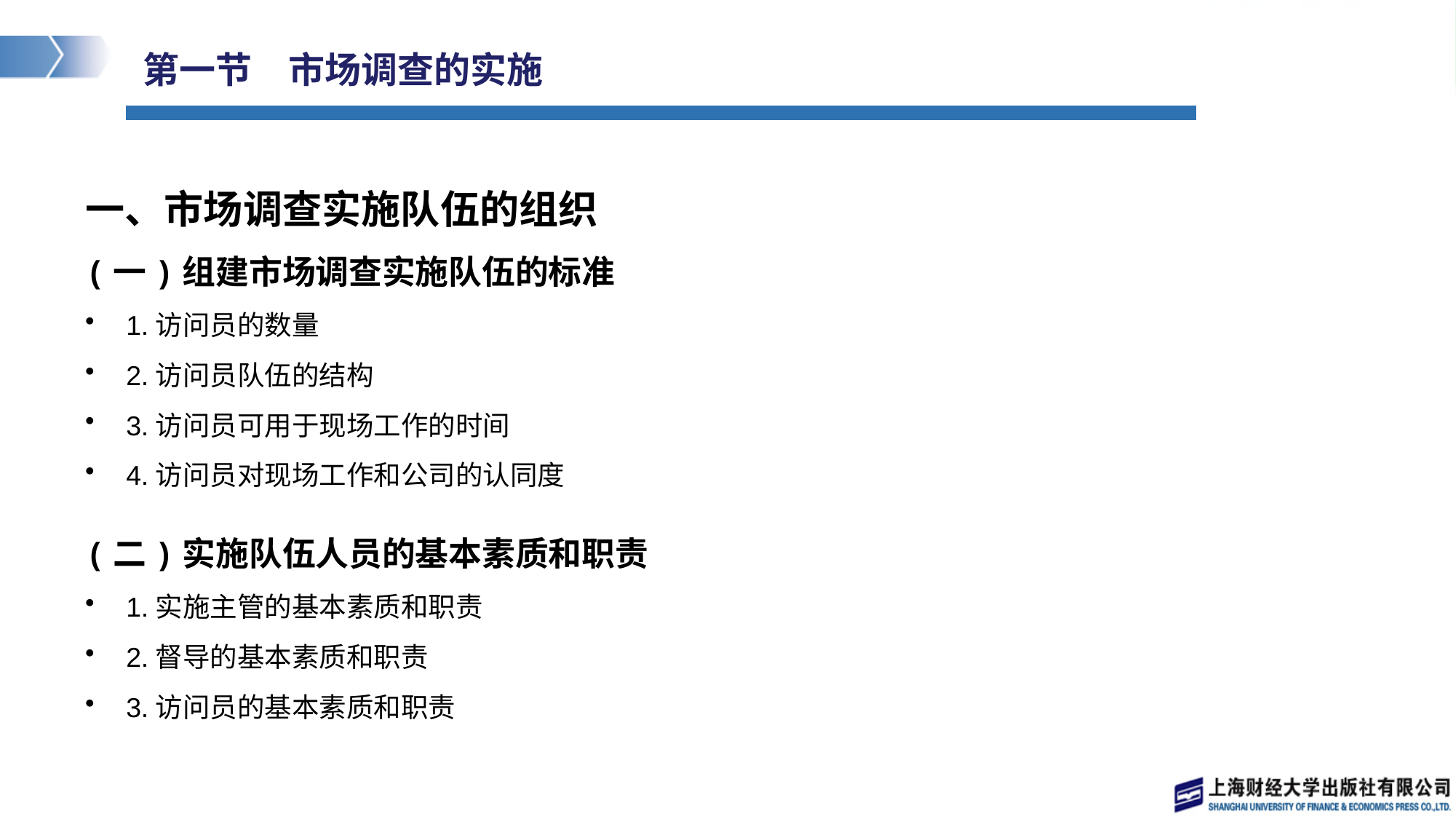

# 第一节　市场调查的实施
一、市场调查实施队伍的组织
(一)组建市场调查实施队伍的标准
1.访问员的数量
2.访问员队伍的结构
3.访问员可用于现场工作的时间
4.访问员对现场工作和公司的认同度
(二)实施队伍人员的基本素质和职责
1.实施主管的基本素质和职责
2.督导的基本素质和职责
3.访问员的基本素质和职责